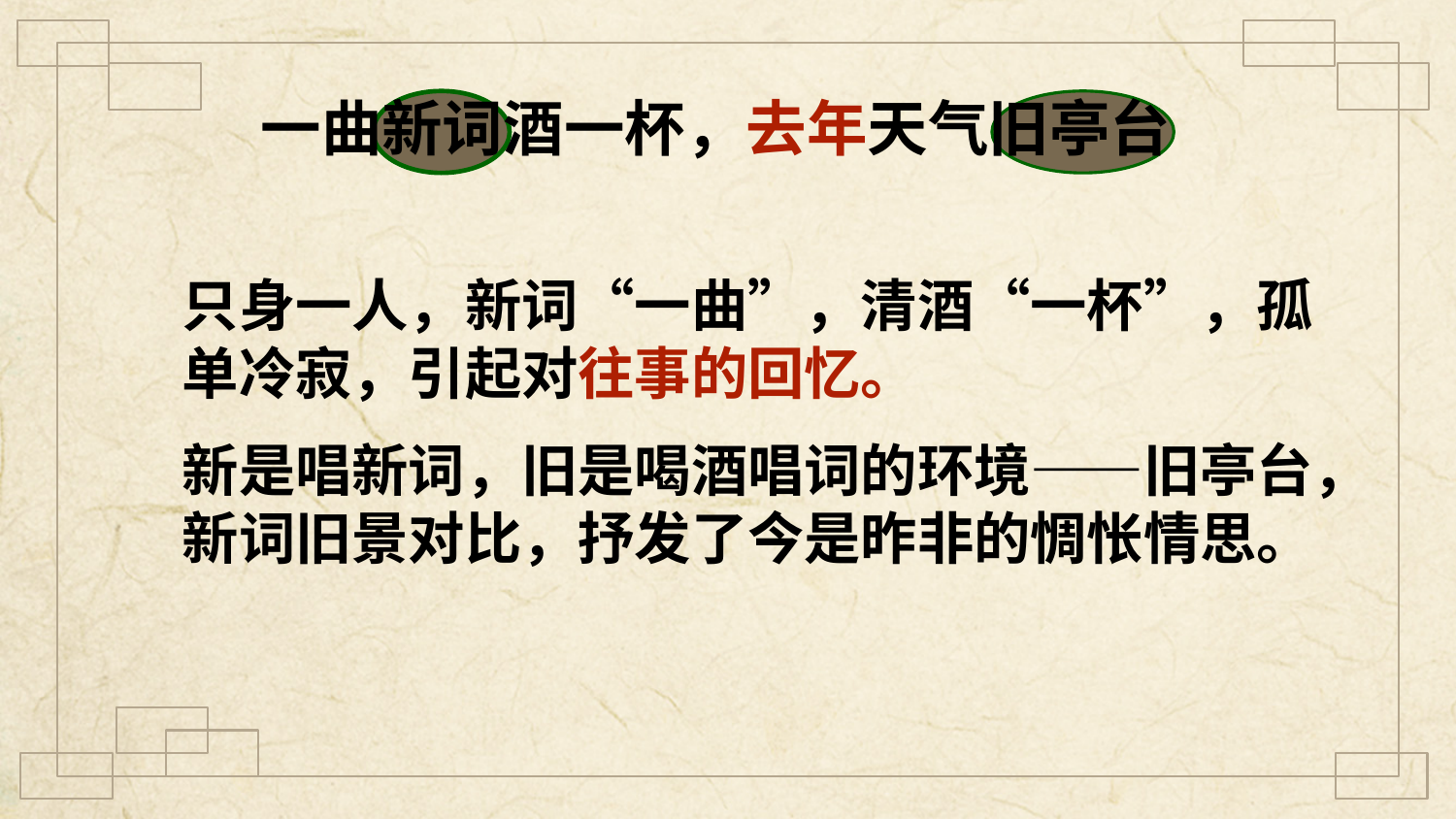

一曲新词酒一杯，去年天气旧亭台

只身一人，新词“一曲”，清酒“一杯”，孤单冷寂，引起对往事的回忆。
新是唱新词，旧是喝酒唱词的环境——旧亭台，新词旧景对比，抒发了今是昨非的惆怅情思。